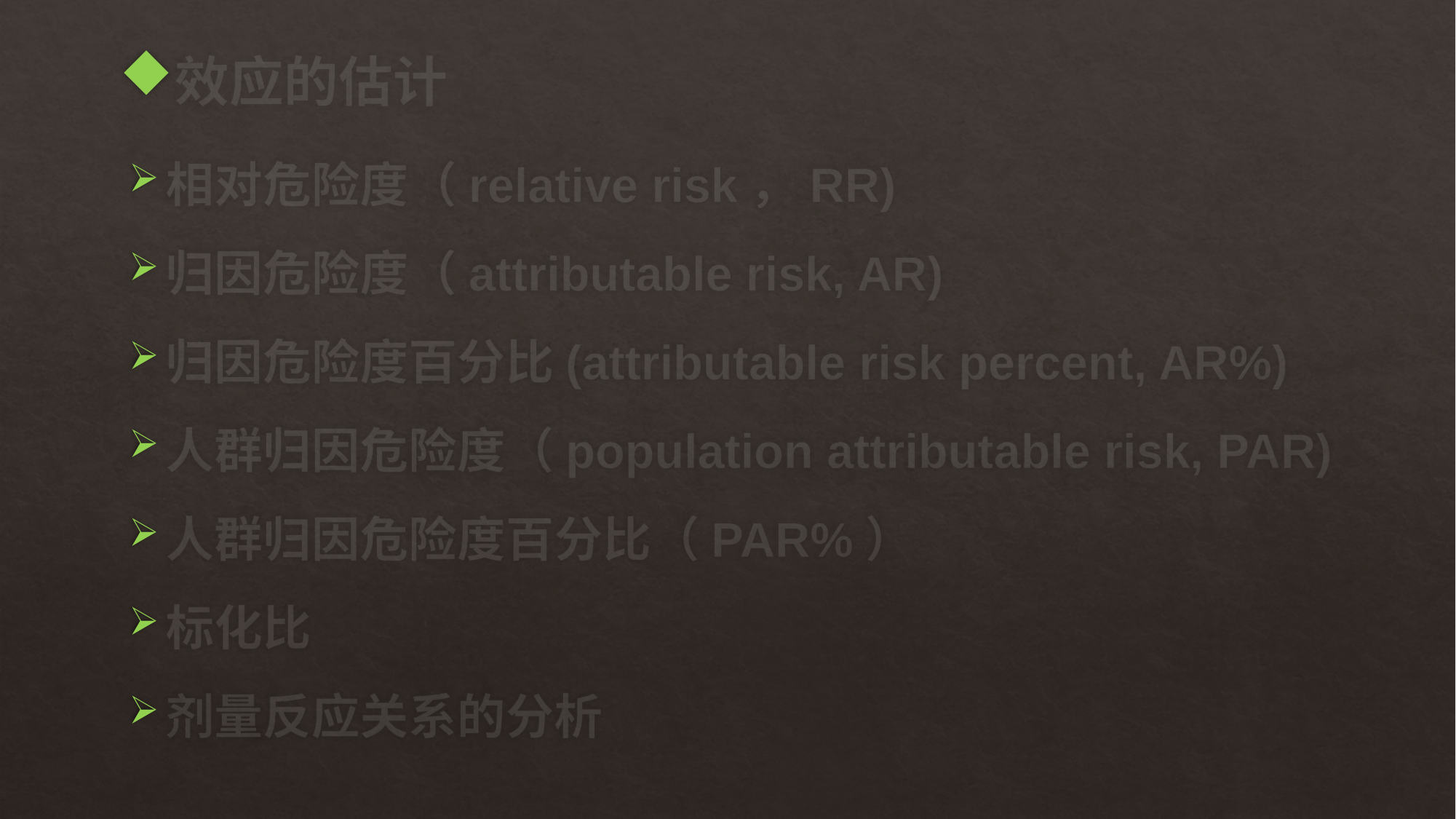

# 效应的估计
相对危险度（relative risk，RR)
归因危险度（attributable risk, AR)
归因危险度百分比(attributable risk percent, AR%)
人群归因危险度（population attributable risk, PAR)
人群归因危险度百分比（PAR%）
标化比
剂量反应关系的分析